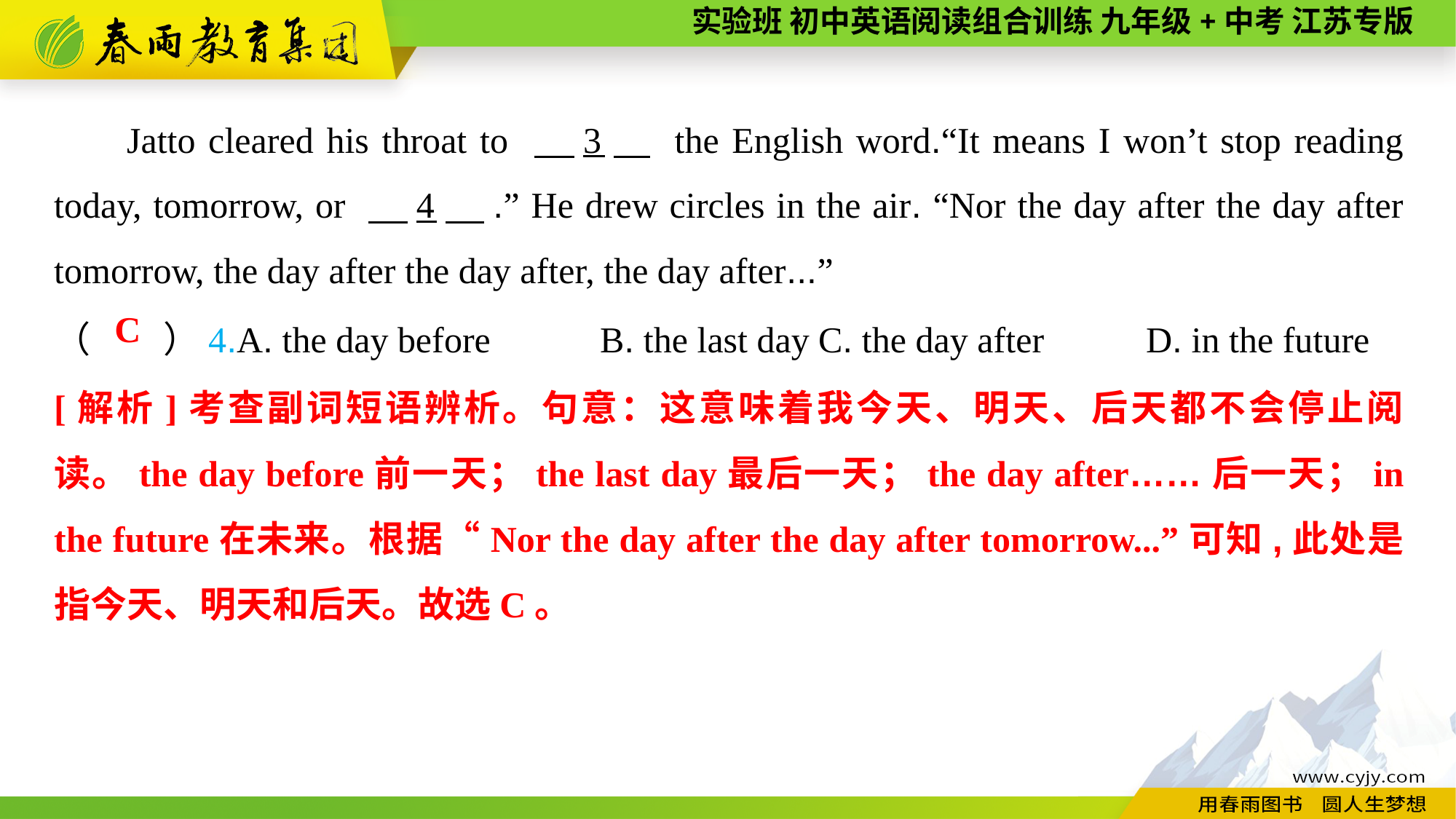

Jatto cleared his throat to 　3　 the English word.“It means I won’t stop reading today, tomorrow, or 　4　.” He drew circles in the air. “Nor the day after the day after tomorrow, the day after the day after, the day after...”
（　　）4.A. the day before	B. the last day	C. the day after	D. in the future
C
[解析]考查副词短语辨析。句意：这意味着我今天、明天、后天都不会停止阅读。the day before前一天；the last day最后一天；the day after……后一天；in the future在未来。根据“Nor the day after the day after tomorrow...”可知,此处是指今天、明天和后天。故选C。